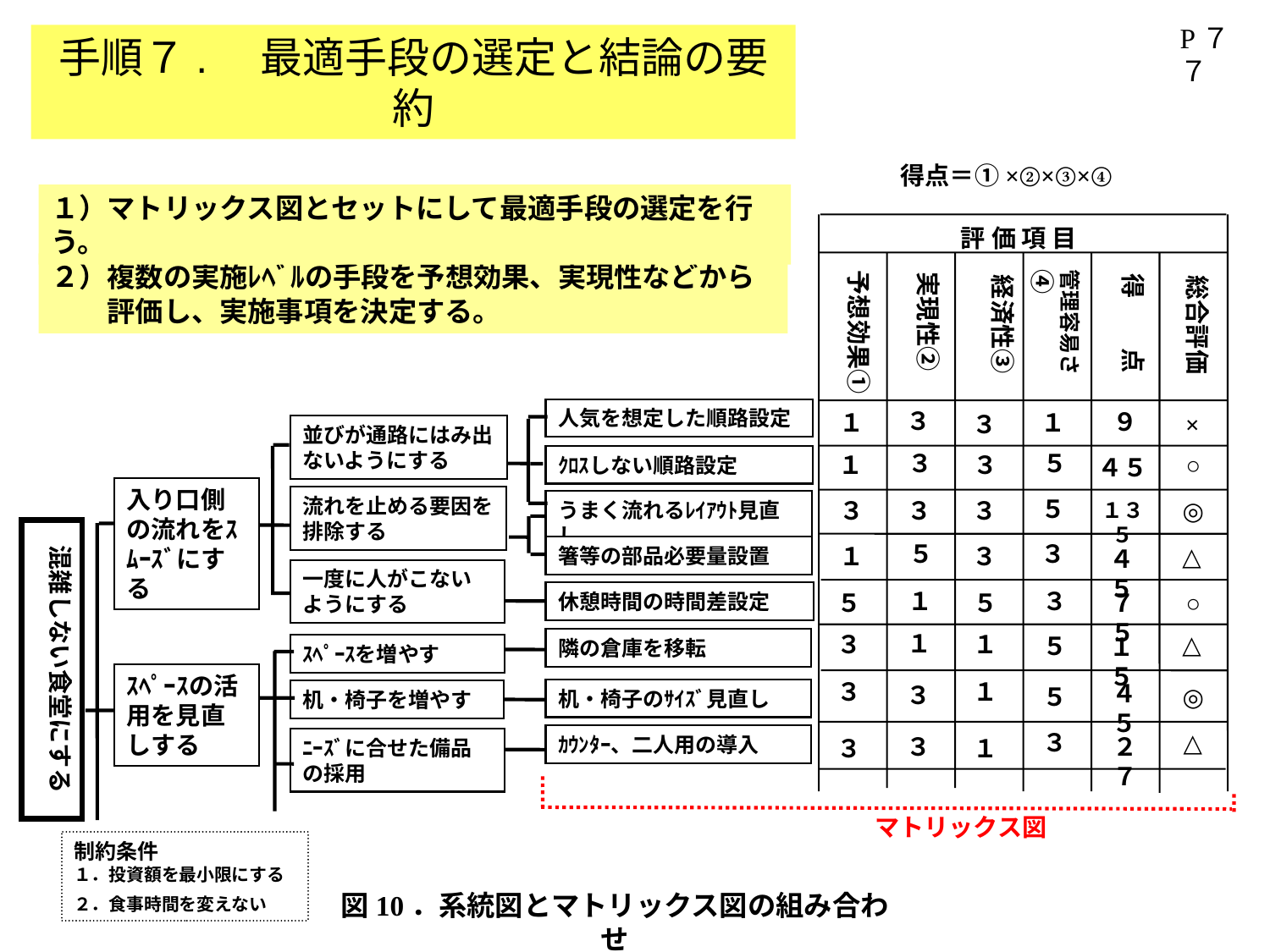

P７７
手順７.　最適手段の選定と結論の要約
得点＝①×②×③×④

評 価 項 目

経済性③
予想効果①
実現性②
管理容易さ④
得　　点
総合評価
３
９

１
１
３
×
３
５
１
３
○

４５
５
３
３
◎
３

１３５
５
３

１
３
△
４５

１
３
５
５
７５
○
１
３
１
△

５
１５

３
１
４５
３
５
◎
３
△

２７
３
３
１

マトリックス図
１）マトリックス図とセットにして最適手段の選定を行う。
２）複数の実施ﾚﾍﾞﾙの手段を予想効果、実現性などから
　　評価し、実施事項を決定する。
人気を想定した順路設定
並びが通路にはみ出ないようにする

ｸﾛｽしない順路設定

入り口側の流れをｽﾑｰｽﾞにする
流れを止める要因を排除する
うまく流れるﾚｲｱｳﾄ見直し

混雑しない食堂にする

箸等の部品必要量設置

一度に人がこないようにする
休憩時間の時間差設定

隣の倉庫を移転
ｽﾍﾟｰｽを増やす

ｽﾍﾟｰｽの活用を見直しする
机・椅子のｻｲｽﾞ見直し
机・椅子を増やす

ｶｳﾝﾀｰ、二人用の導入
ﾆｰｽﾞに合せた備品の採用

制約条件
１．投資額を最小限にする
２．食事時間を変えない
図10．系統図とマトリックス図の組み合わせ